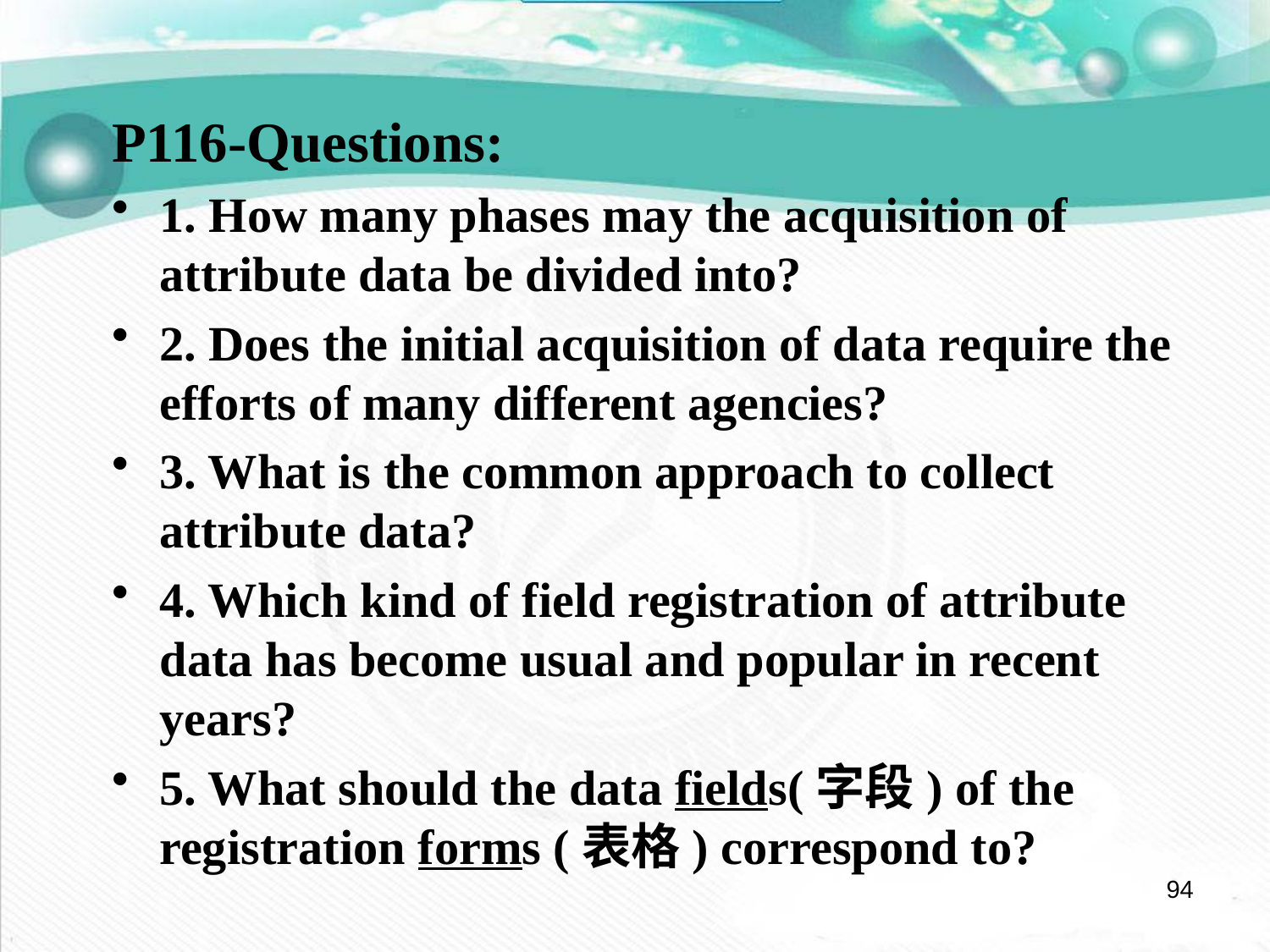

P116-Questions:
1. How many phases may the acquisition of attribute data be divided into?
2. Does the initial acquisition of data require the efforts of many different agencies?
3. What is the common approach to collect attribute data?
4. Which kind of field registration of attribute data has become usual and popular in recent years?
5. What should the data fields(字段) of the registration forms (表格) correspond to?
94